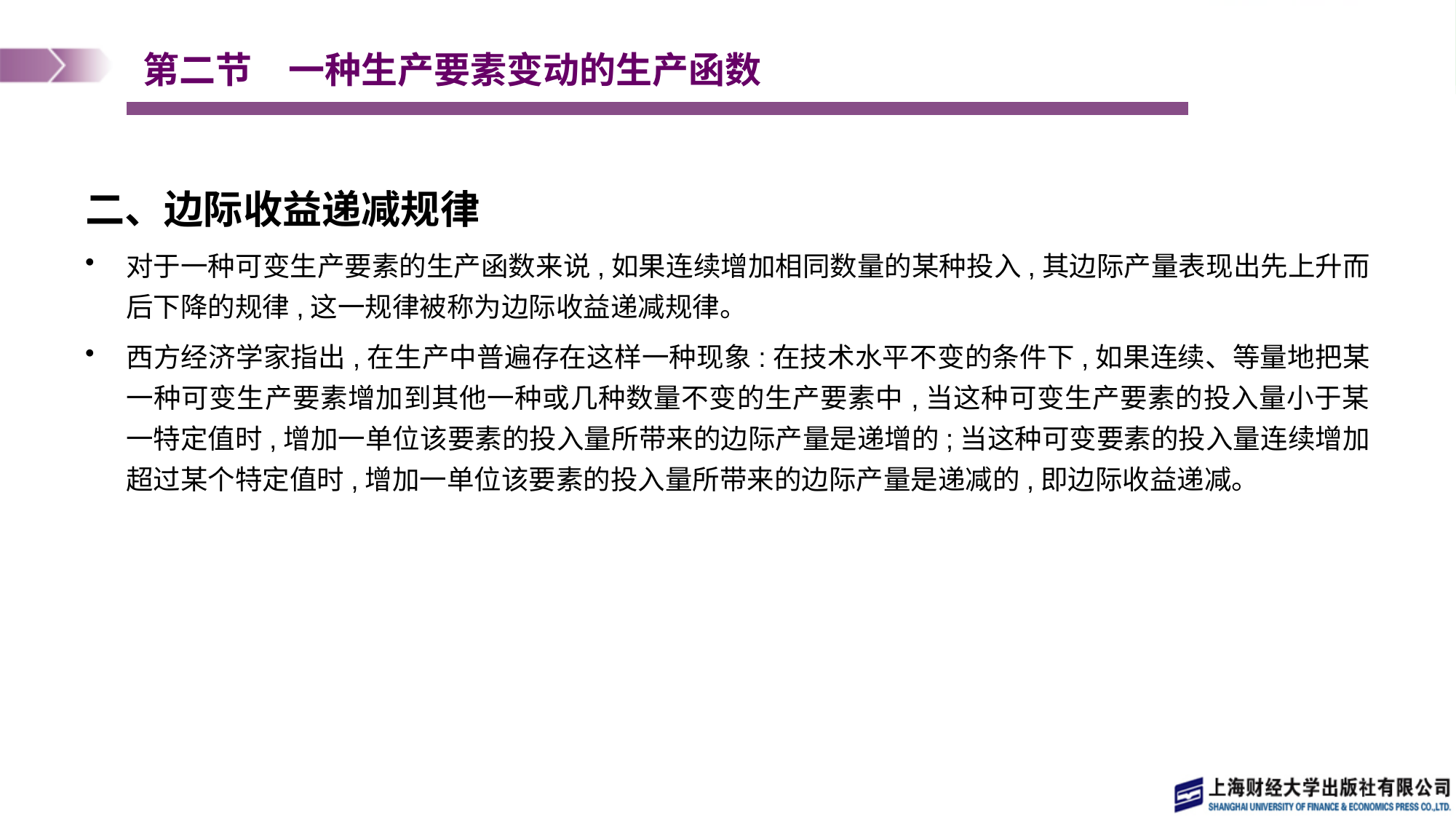

# 第二节　一种生产要素变动的生产函数
二、边际收益递减规律
对于一种可变生产要素的生产函数来说,如果连续增加相同数量的某种投入,其边际产量表现出先上升而后下降的规律,这一规律被称为边际收益递减规律。
西方经济学家指出,在生产中普遍存在这样一种现象:在技术水平不变的条件下,如果连续、等量地把某一种可变生产要素增加到其他一种或几种数量不变的生产要素中,当这种可变生产要素的投入量小于某一特定值时,增加一单位该要素的投入量所带来的边际产量是递增的;当这种可变要素的投入量连续增加超过某个特定值时,增加一单位该要素的投入量所带来的边际产量是递减的,即边际收益递减。